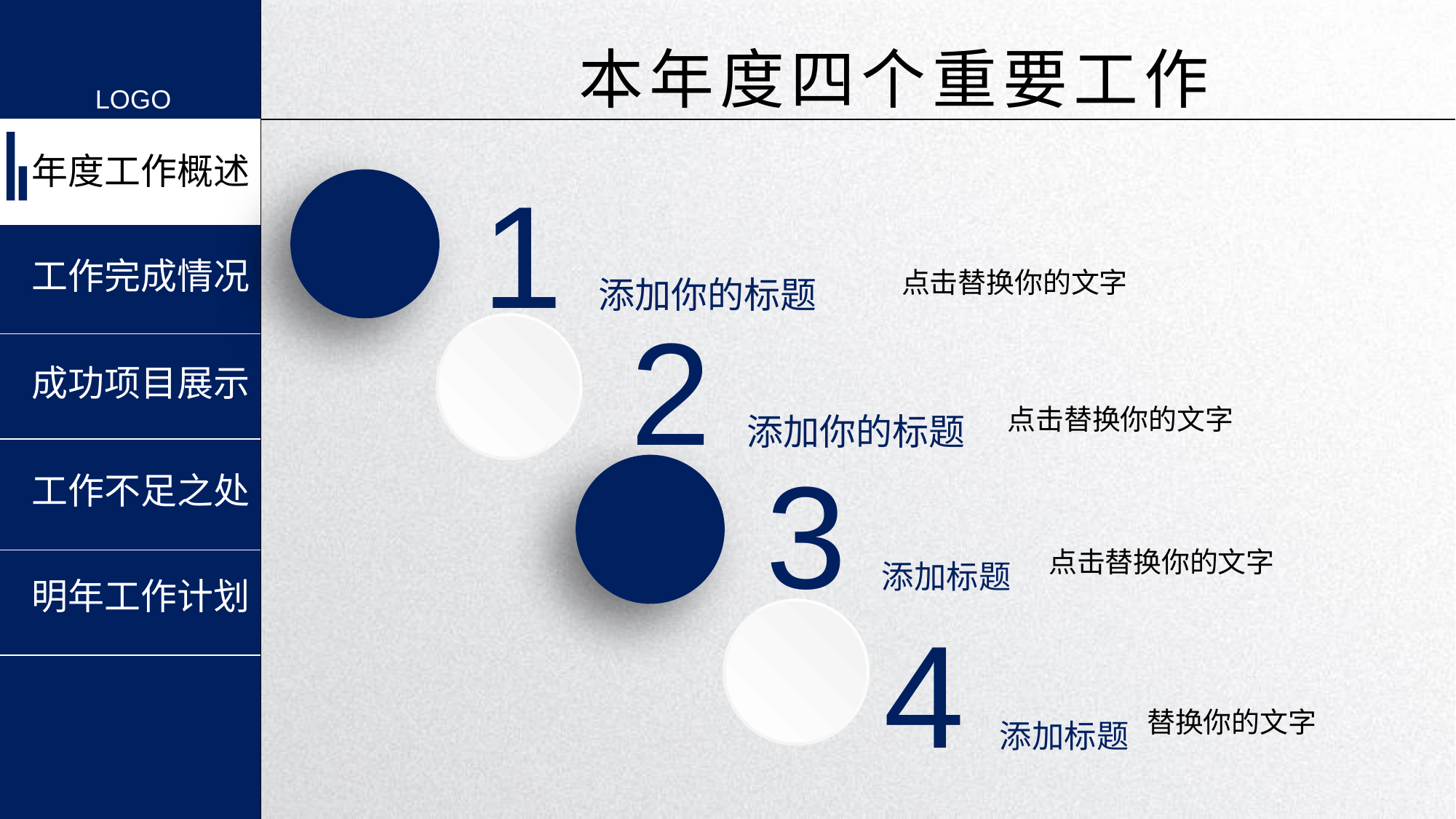

本年度四个重要工作
1添加你的标题

点击替换你的文字
2添加你的标题

点击替换你的文字
3添加标题

点击替换你的文字
4添加标题

替换你的文字
延时符